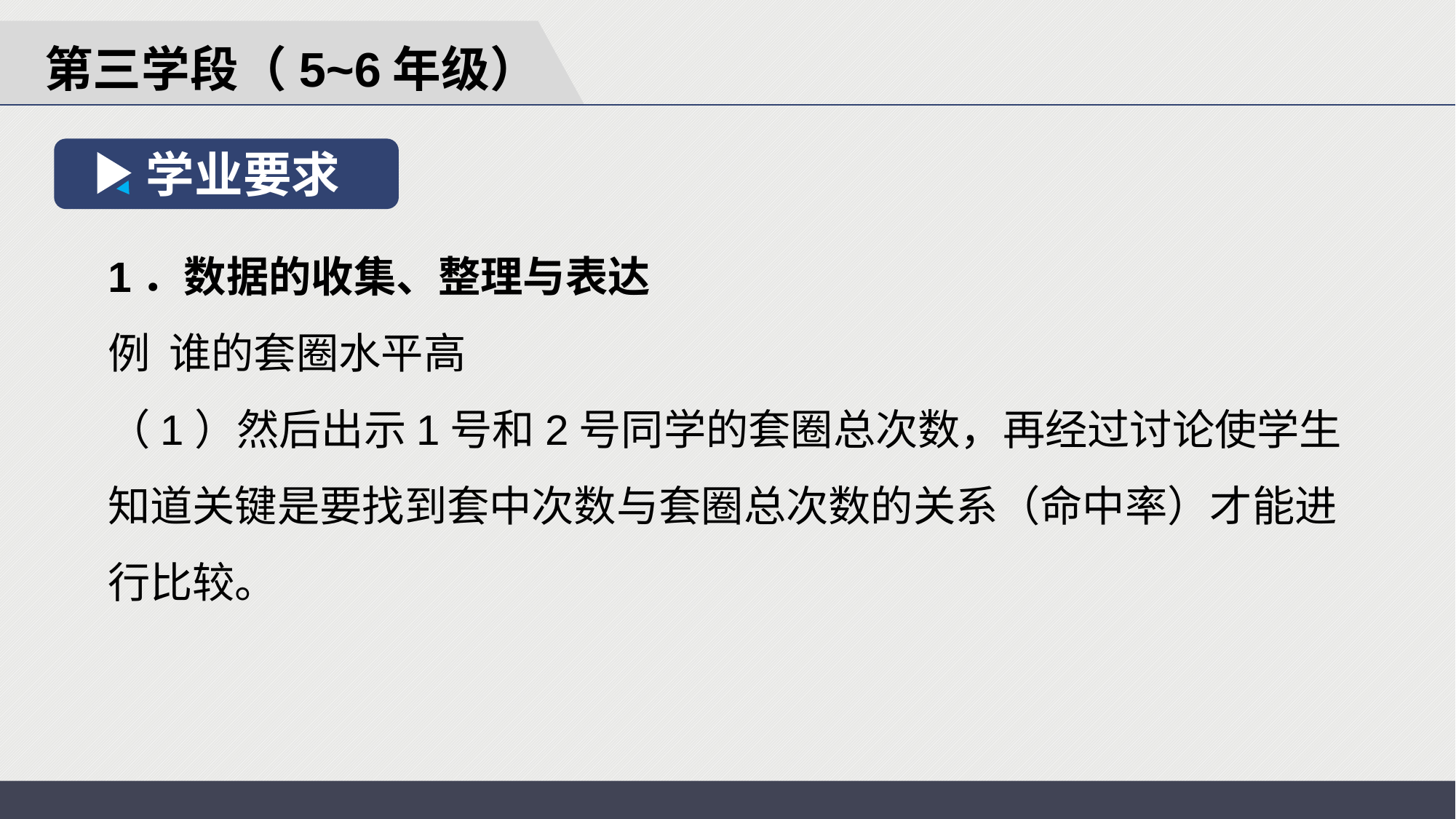

第三学段（5~6年级）
学业要求

1．数据的收集、整理与表达
例  谁的套圈水平高
（1）然后出示1号和2号同学的套圈总次数，再经过讨论使学生知道关键是要找到套中次数与套圈总次数的关系（命中率）才能进行比较。